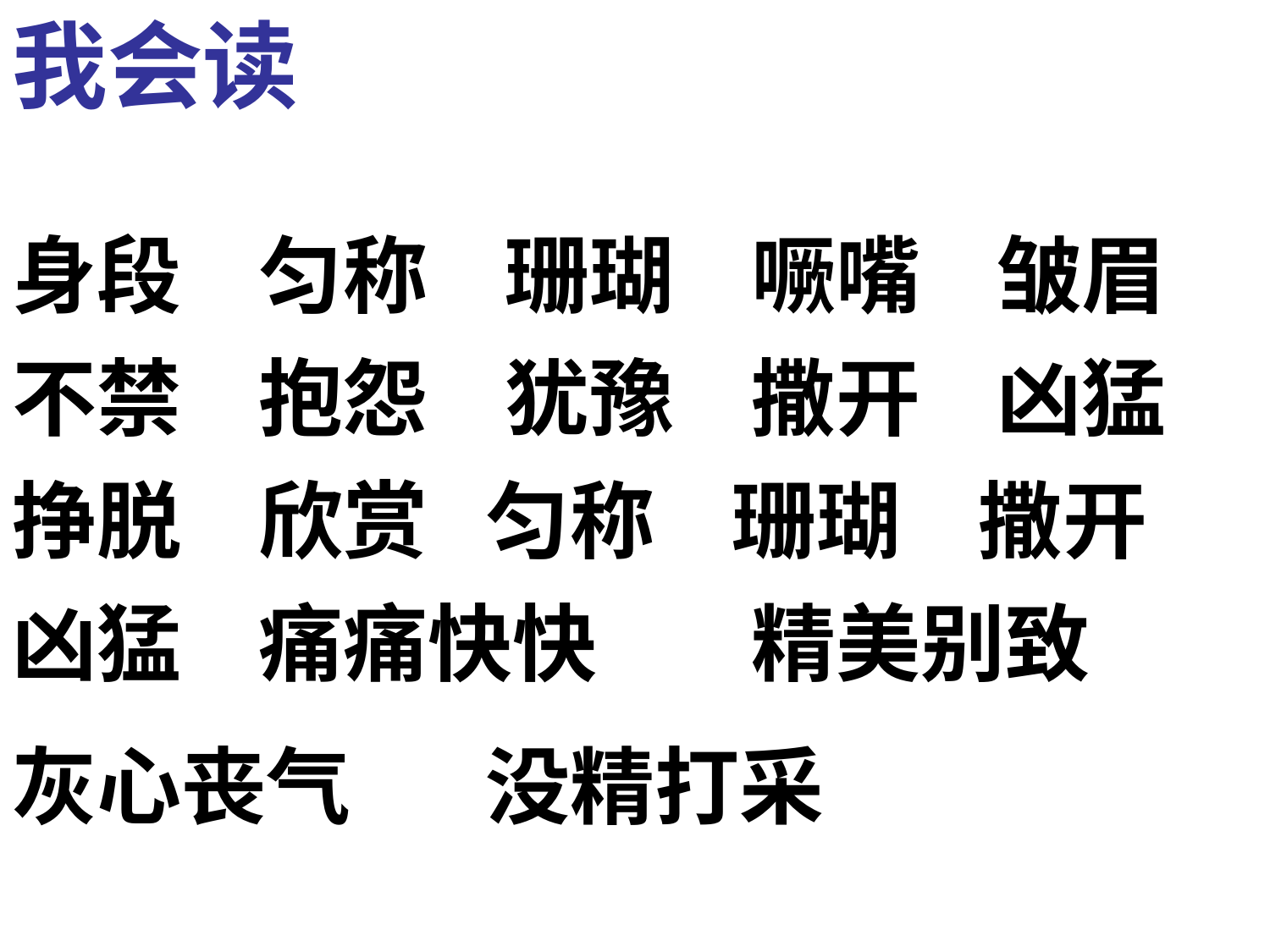

我会读

身段    匀称    珊瑚    噘嘴    皱眉

不禁    抱怨    犹豫    撒开    凶猛

挣脱    欣赏   匀称    珊瑚    撒开

凶猛    痛痛快快        精美别致

灰心丧气       没精打采